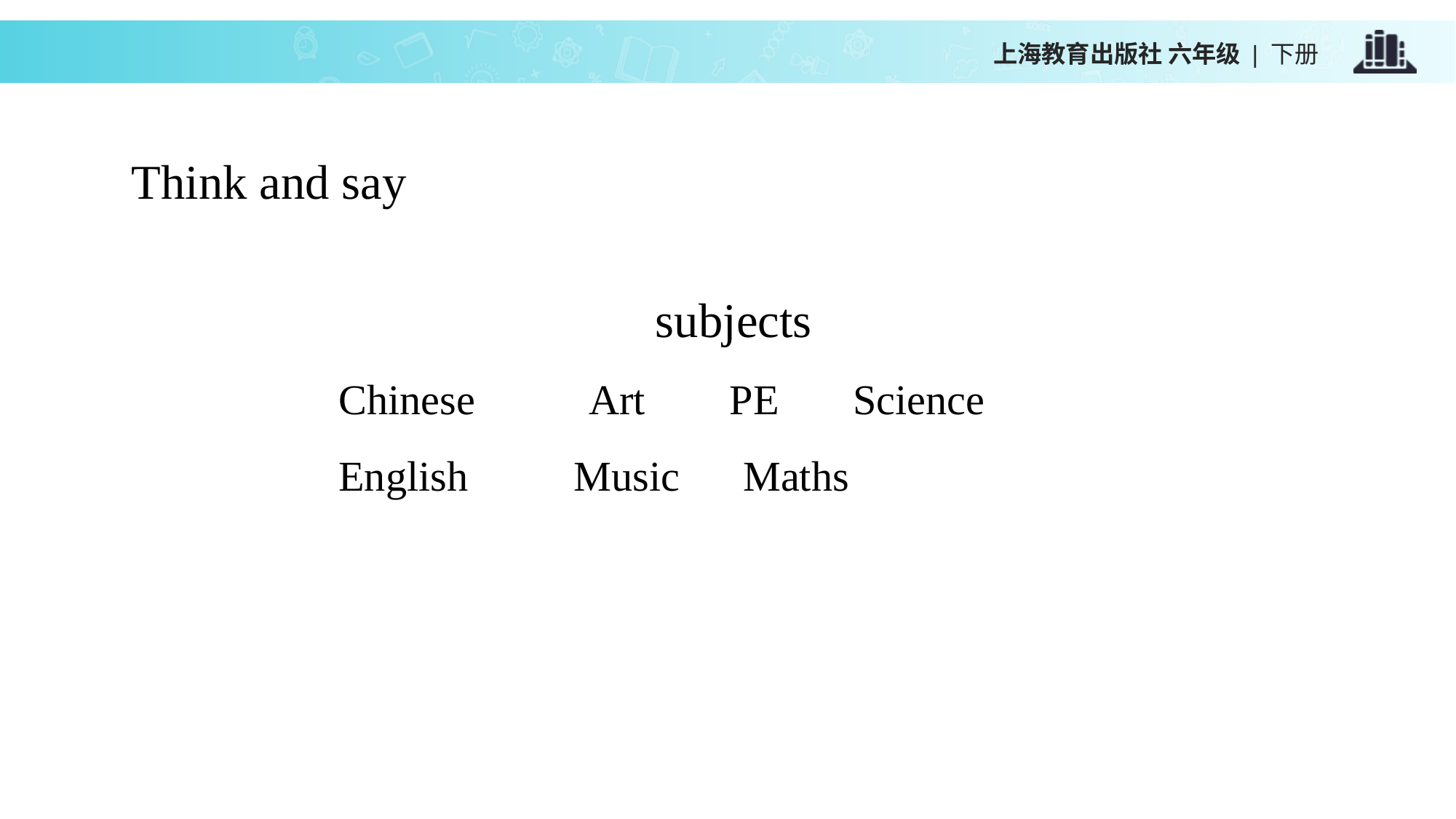

上海教育出版社 六年级 | 下册
Think and say

                          subjects
Chinese           Art        PE       Science
English          Music      Maths